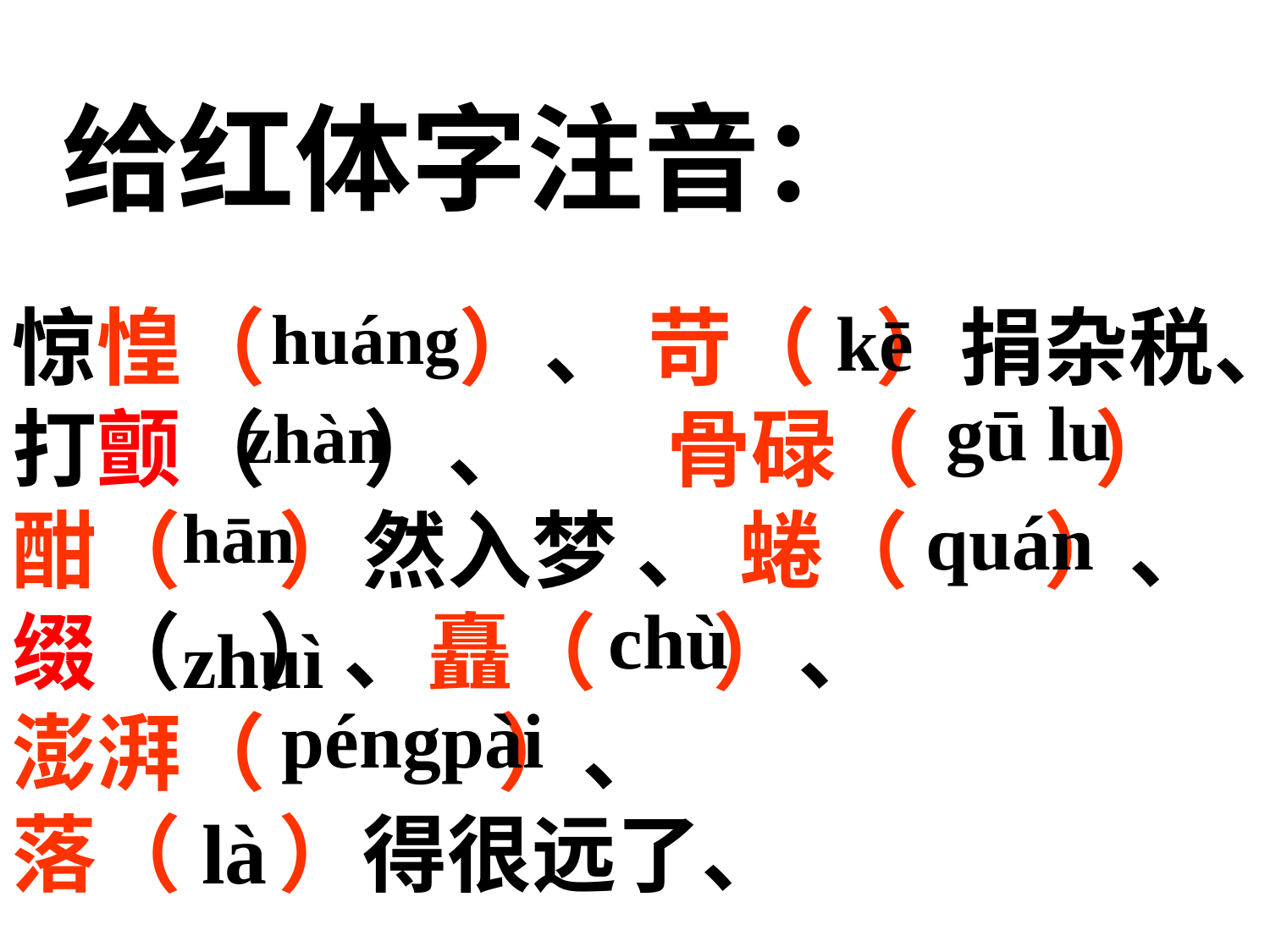

给红体字注音：
惊惶（          ）、 苛（   ）捐杂税、打颤（     ）、       骨碌（         ）
酣（     ）然入梦 、 蜷（       ）、
缀（    ）、矗（      ）、
澎湃（            ）、
落（     ）得很远了、
huáng
kē
gū lu
zhàn
hān
quán
chù
zhuì
péngpài
là